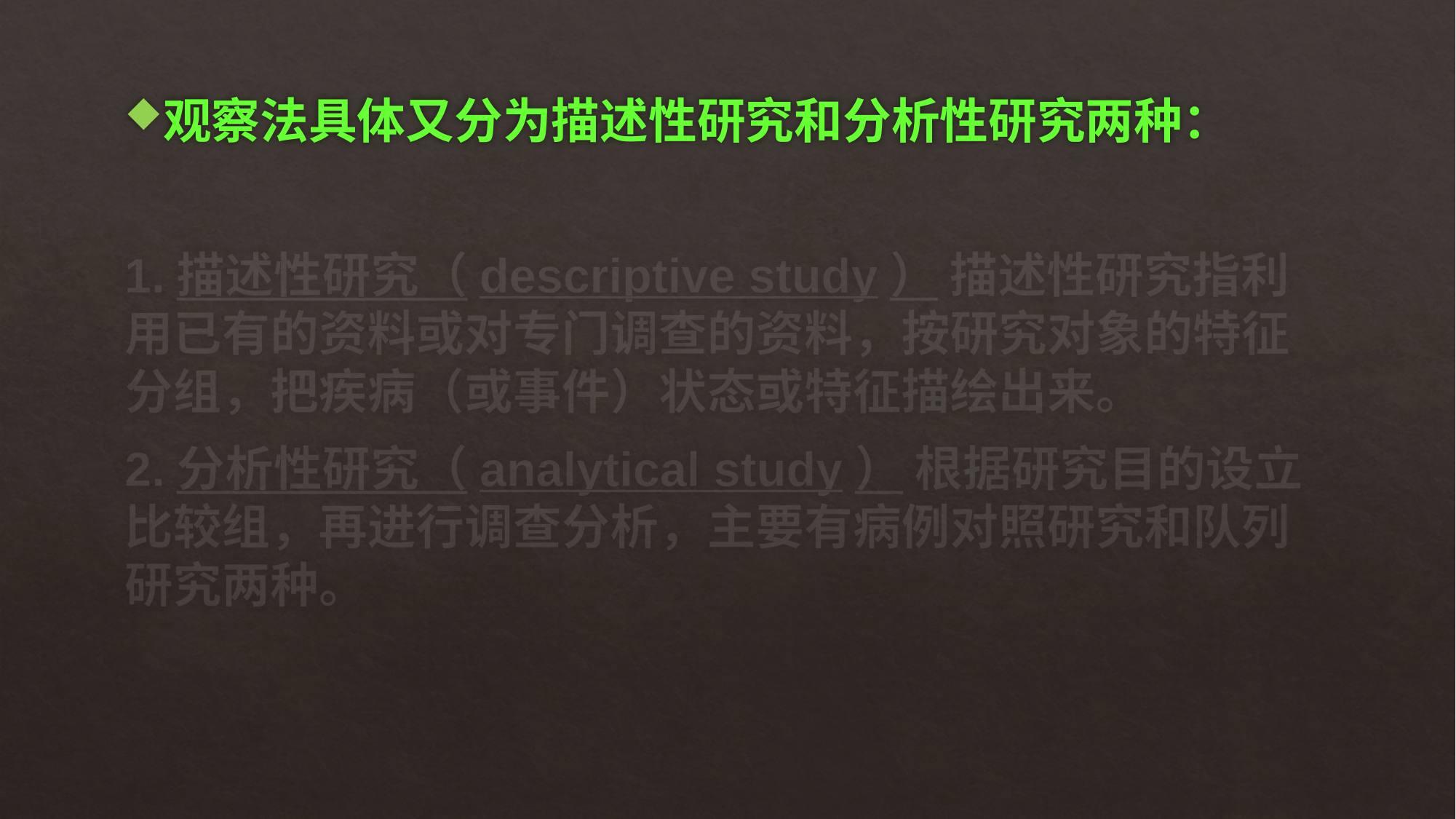

观察法具体又分为描述性研究和分析性研究两种：

1.描述性研究（descriptive study） 描述性研究指利用已有的资料或对专门调查的资料，按研究对象的特征分组，把疾病（或事件）状态或特征描绘出来。
2.分析性研究（analytical study） 根据研究目的设立比较组，再进行调查分析，主要有病例对照研究和队列研究两种。